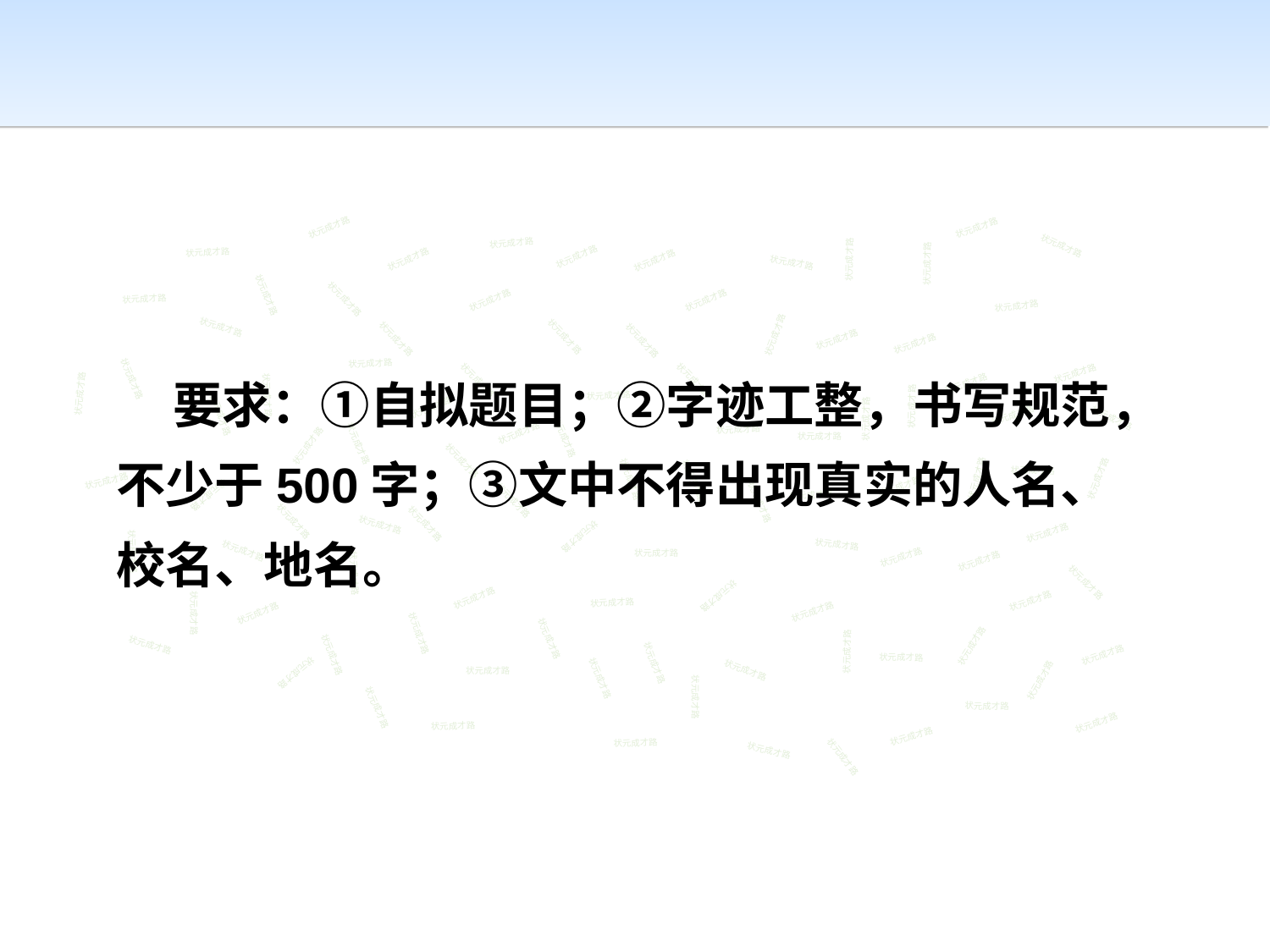

状元成才路
状元成才路
状元成才路
状元成才路
状元成才路
状元成才路
状元成才路
状元成才路
状元成才路
状元成才路
状元成才路
状元成才路
状元成才路
状元成才路
状元成才路
状元成才路
状元成才路
状元成才路
状元成才路
状元成才路
状元成才路
状元成才路
状元成才路
状元成才路
    要求：①自拟题目；②字迹工整，书写规范，不少于500字；③文中不得出现真实的人名、校名、地名。
状元成才路
状元成才路
状元成才路
状元成才路
状元成才路
状元成才路
状元成才路
状元成才路
状元成才路
状元成才路
状元成才路
状元成才路
状元成才路
状元成才路
状元成才路
状元成才路
状元成才路
状元成才路
状元成才路
状元成才路
状元成才路
状元成才路
状元成才路
状元成才路
状元成才路
状元成才路
状元成才路
状元成才路
状元成才路
状元成才路
状元成才路
状元成才路
状元成才路
状元成才路
状元成才路
状元成才路
状元成才路
状元成才路
状元成才路
状元成才路
状元成才路
状元成才路
状元成才路
状元成才路
状元成才路
状元成才路
状元成才路
状元成才路
状元成才路
状元成才路
状元成才路
状元成才路
状元成才路
状元成才路
状元成才路
状元成才路
状元成才路
状元成才路
状元成才路
状元成才路
状元成才路
状元成才路
状元成才路
状元成才路
状元成才路
状元成才路
状元成才路
状元成才路
状元成才路
状元成才路
状元成才路
状元成才路
状元成才路
状元成才路
状元成才路
状元成才路